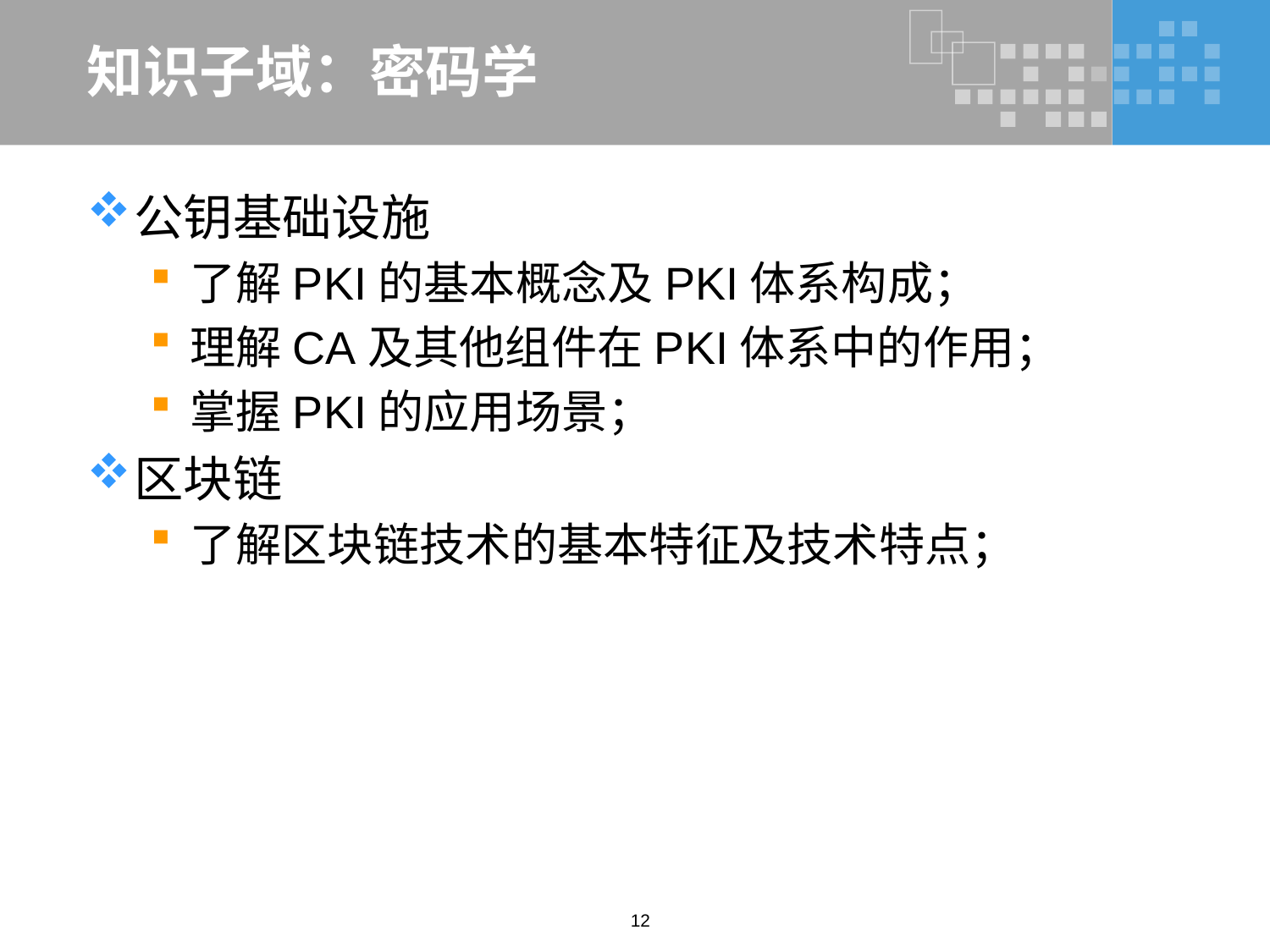

# 知识子域：密码学
公钥基础设施
了解PKI的基本概念及PKI体系构成；
理解CA及其他组件在PKI体系中的作用；
掌握PKI的应用场景；
区块链
了解区块链技术的基本特征及技术特点；

12